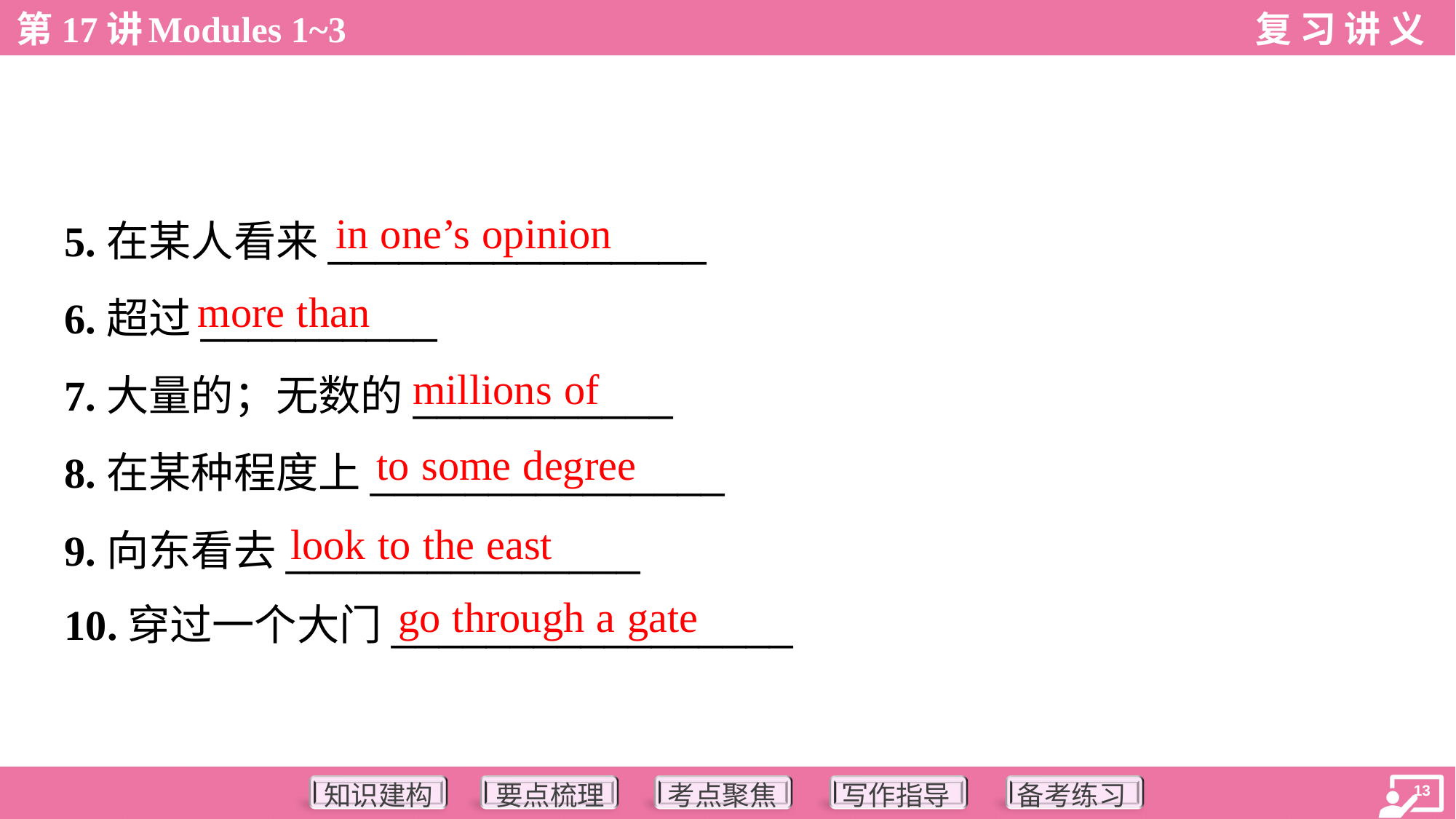

in one’s opinion
5.在某人看来________________
6.超过__________
7.大量的；无数的___________
8.在某种程度上_______________
9.向东看去_______________
10.穿过一个大门_________________
more than
millions of
to some degree
look to the east
go through a gate